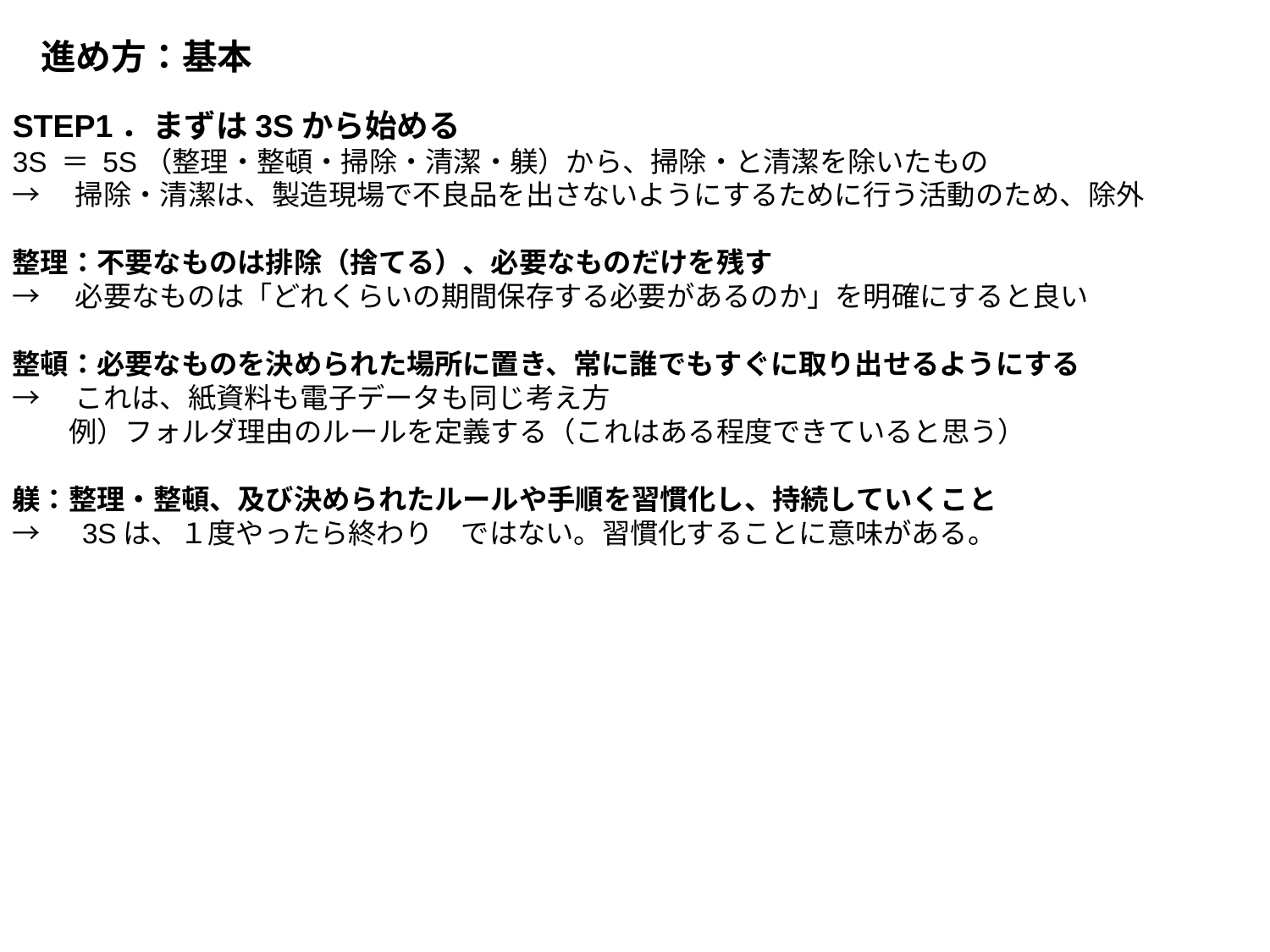

進め方：基本
STEP1．まずは3Sから始める
3S ＝ 5S（整理・整頓・掃除・清潔・躾）から、掃除・と清潔を除いたもの
→　掃除・清潔は、製造現場で不良品を出さないようにするために行う活動のため、除外

整理：不要なものは排除（捨てる）、必要なものだけを残す
→　必要なものは「どれくらいの期間保存する必要があるのか」を明確にすると良い

整頓：必要なものを決められた場所に置き、常に誰でもすぐに取り出せるようにする
→　これは、紙資料も電子データも同じ考え方
　　例）フォルダ理由のルールを定義する（これはある程度できていると思う）

躾：整理・整頓、及び決められたルールや手順を習慣化し、持続していくこと
→　3Sは、１度やったら終わり　ではない。習慣化することに意味がある。